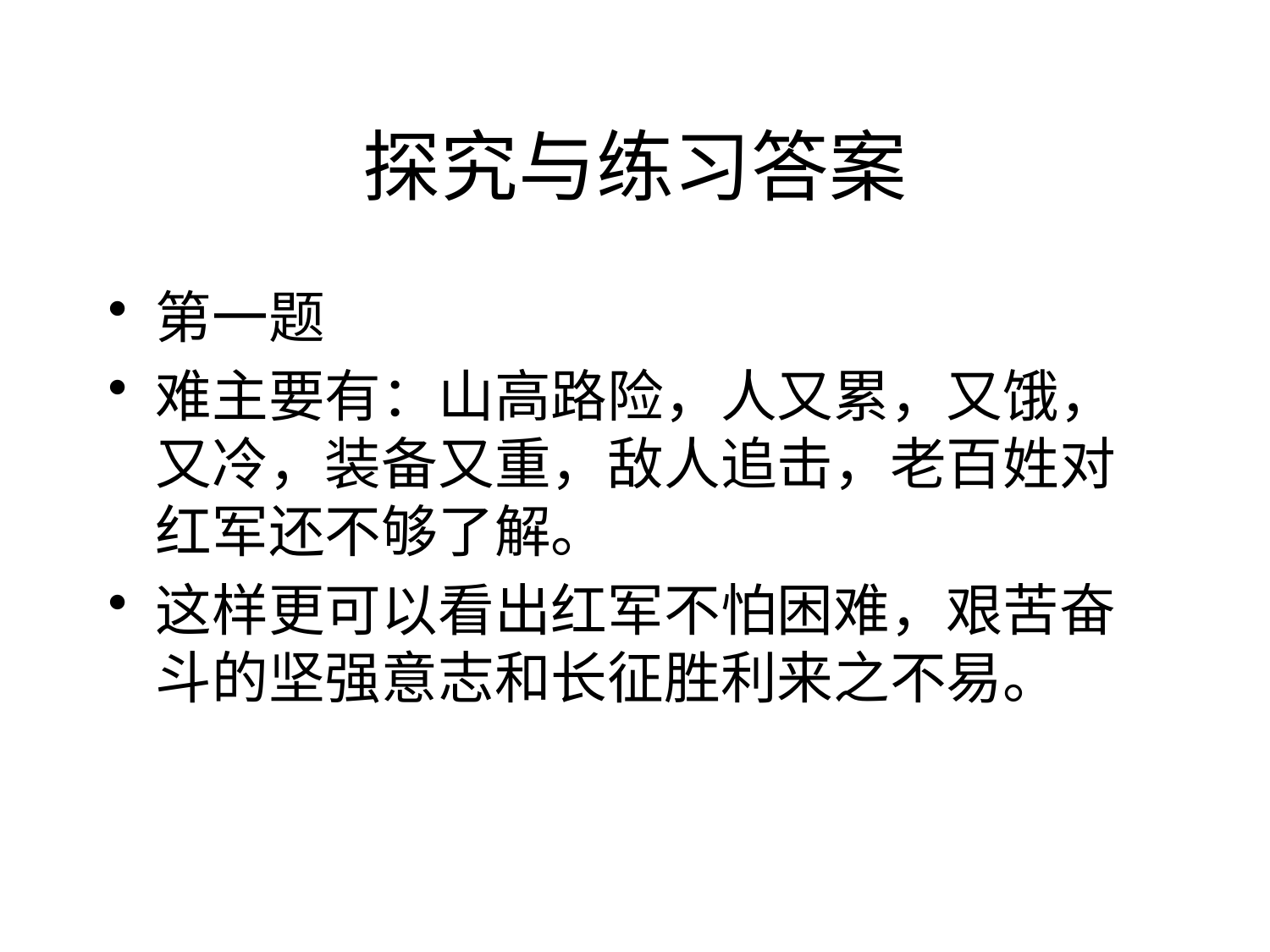

# 探究与练习答案
第一题
难主要有：山高路险，人又累，又饿，又冷，装备又重，敌人追击，老百姓对红军还不够了解。
这样更可以看出红军不怕困难，艰苦奋斗的坚强意志和长征胜利来之不易。